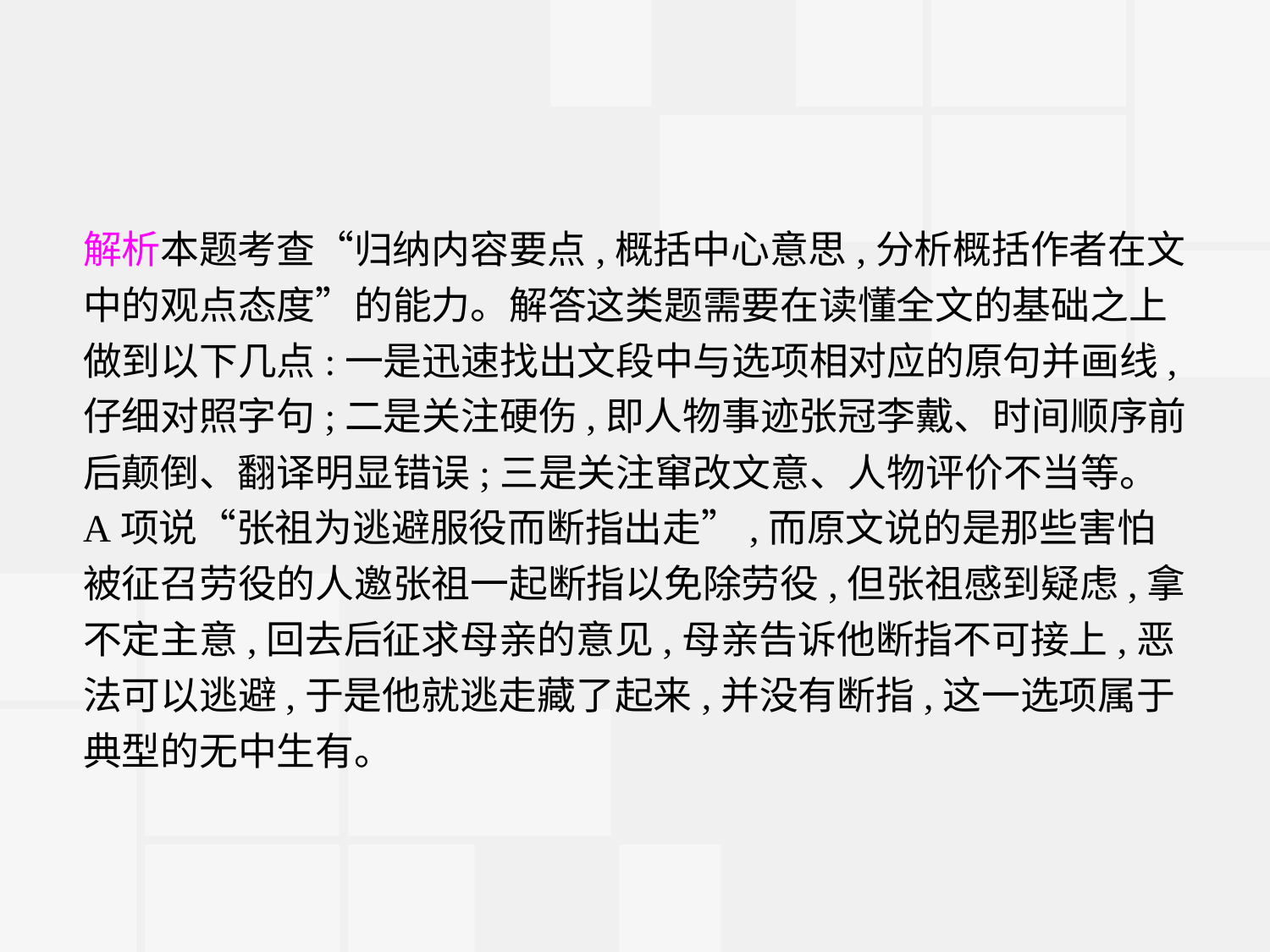

解析本题考查“归纳内容要点,概括中心意思,分析概括作者在文中的观点态度”的能力。解答这类题需要在读懂全文的基础之上做到以下几点:一是迅速找出文段中与选项相对应的原句并画线,仔细对照字句;二是关注硬伤,即人物事迹张冠李戴、时间顺序前后颠倒、翻译明显错误;三是关注窜改文意、人物评价不当等。A项说“张祖为逃避服役而断指出走”,而原文说的是那些害怕被征召劳役的人邀张祖一起断指以免除劳役,但张祖感到疑虑,拿不定主意,回去后征求母亲的意见,母亲告诉他断指不可接上,恶法可以逃避,于是他就逃走藏了起来,并没有断指,这一选项属于典型的无中生有。